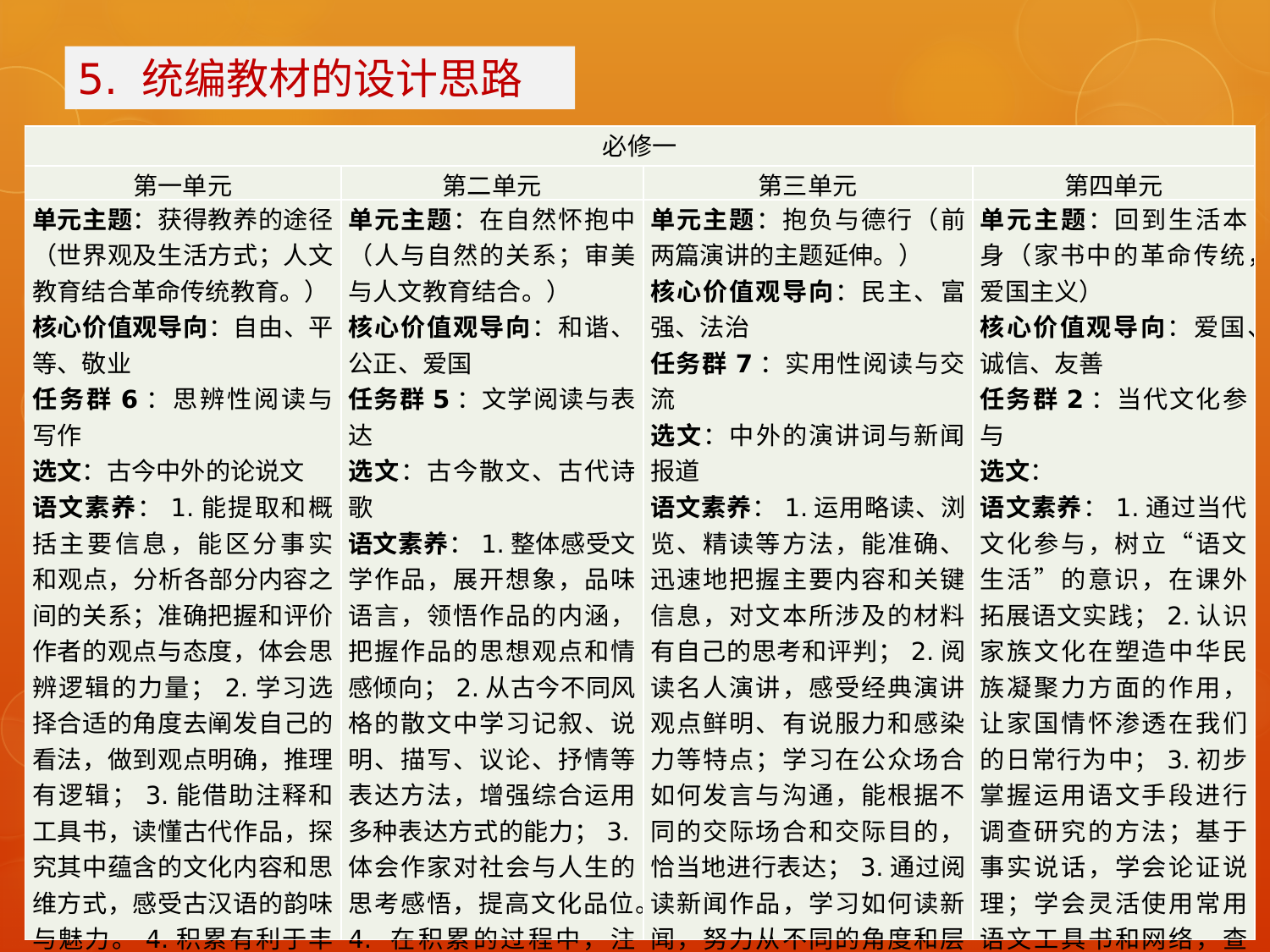

5. 统编教材的设计思路
| 必修一 |  |  |  |
| --- | --- | --- | --- |
| 第一单元 | 第二单元 | 第三单元 | 第四单元 |
| 单元主题：获得教养的途径（世界观及生活方式；人文教育结合革命传统教育。） 核心价值观导向：自由、平等、敬业 任务群6：思辨性阅读与写作 选文：古今中外的论说文 语文素养：1.能提取和概括主要信息，能区分事实和观点，分析各部分内容之间的关系；准确把握和评价作者的观点与态度，体会思辨逻辑的力量；2.学习选择合适的角度去阐发自己的看法，做到观点明确，推理有逻辑；3.能借助注释和工具书，读懂古代作品，探究其中蕴含的文化内容和思维方式，感受古汉语的韵味与魅力。4.积累有利于丰富自己运用的字词句篇语文素材、语言运用典型案例等。 | 单元主题：在自然怀抱中（人与自然的关系；审美与人文教育结合。） 核心价值观导向：和谐、公正、爱国 任务群5：文学阅读与表达 选文：古今散文、古代诗歌 语文素养：1.整体感受文学作品，展开想象，品味语言，领悟作品的内涵，把握作品的思想观点和情感倾向；2.从古今不同风格的散文中学习记叙、说明、描写、议论、抒情等表达方法，增强综合运用多种表达方式的能力；3.体会作家对社会与人生的思考感悟，提高文化品位。4. 在积累的过程中，注重梳理。通过归纳、分类，逐步领悟语文运用的规律，自主建构相关的知识。 | 单元主题：抱负与德行（前两篇演讲的主题延伸。） 核心价值观导向：民主、富强、法治 任务群7：实用性阅读与交流 选文：中外的演讲词与新闻报道 语文素养：1.运用略读、浏览、精读等方法，能准确、迅速地把握主要内容和关键信息，对文本所涉及的材料有自己的思考和评判；2.阅读名人演讲，感受经典演讲观点鲜明、有说服力和感染力等特点；学习在公众场合如何发言与沟通，能根据不同的交际场合和交际目的，恰当地进行表达；3.通过阅读新闻作品，学习如何读新闻，努力从不同的角度和层面进行阐发、评价和质疑，对文本作出自己的分析判断；4.接触马克思主义，了解新文化传统。 | 单元主题：回到生活本身（家书中的革命传统，爱国主义） 核心价值观导向：爱国、诚信、友善 任务群2：当代文化参与 选文： 语文素养：1.通过当代文化参与，树立“语文生活”的意识，在课外拓展语文实践；2.认识家族文化在塑造中华民族凝聚力方面的作用，让家国情怀渗透在我们的日常行为中；3.初步掌握运用语文手段进行调查研究的方法；基于事实说话，学会论证说理；学会灵活使用常用语文工具书和网络，查阅所需的信息和资料。 |